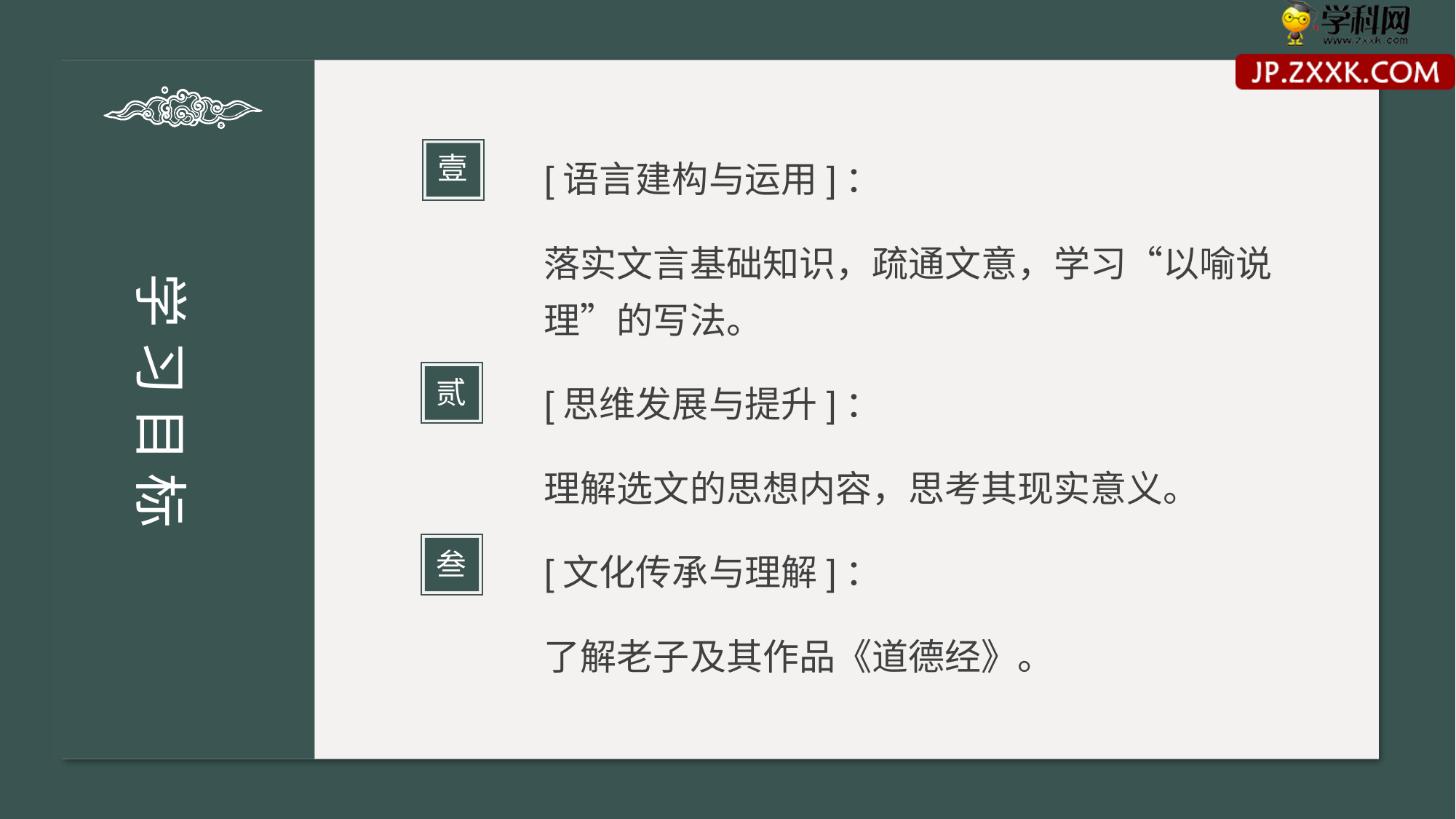

[语言建构与运用]：
落实文言基础知识，疏通文意，学习“以喻说理”的写法。
[思维发展与提升]：
理解选文的思想内容，思考其现实意义。
[文化传承与理解]：
了解老子及其作品《道德经》。

壹
学 习 目 标

贰

叁